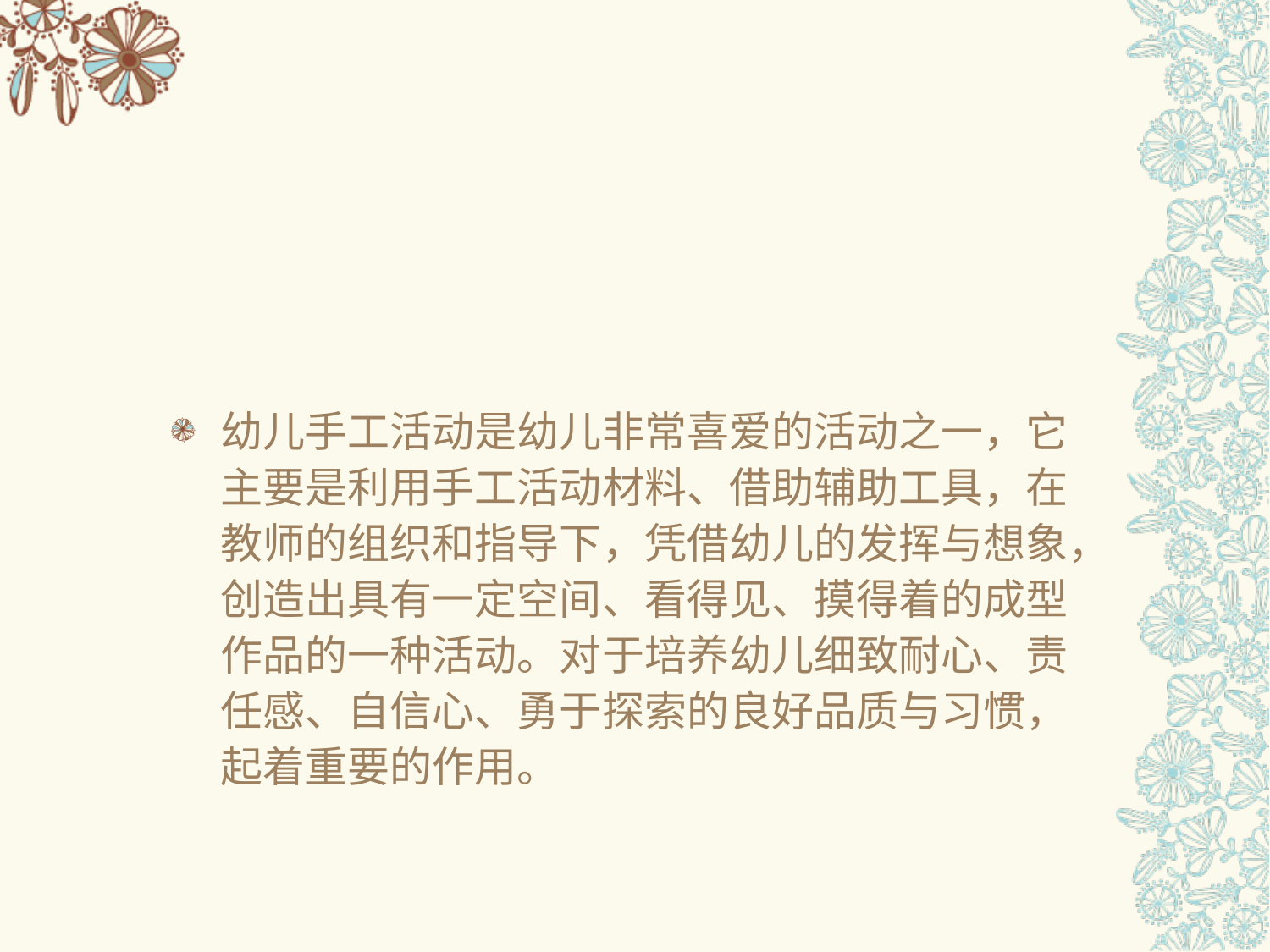

幼儿手工活动是幼儿非常喜爱的活动之一，它主要是利用手工活动材料、借助辅助工具，在教师的组织和指导下，凭借幼儿的发挥与想象，创造出具有一定空间、看得见、摸得着的成型作品的一种活动。对于培养幼儿细致耐心、责任感、自信心、勇于探索的良好品质与习惯，起着重要的作用。